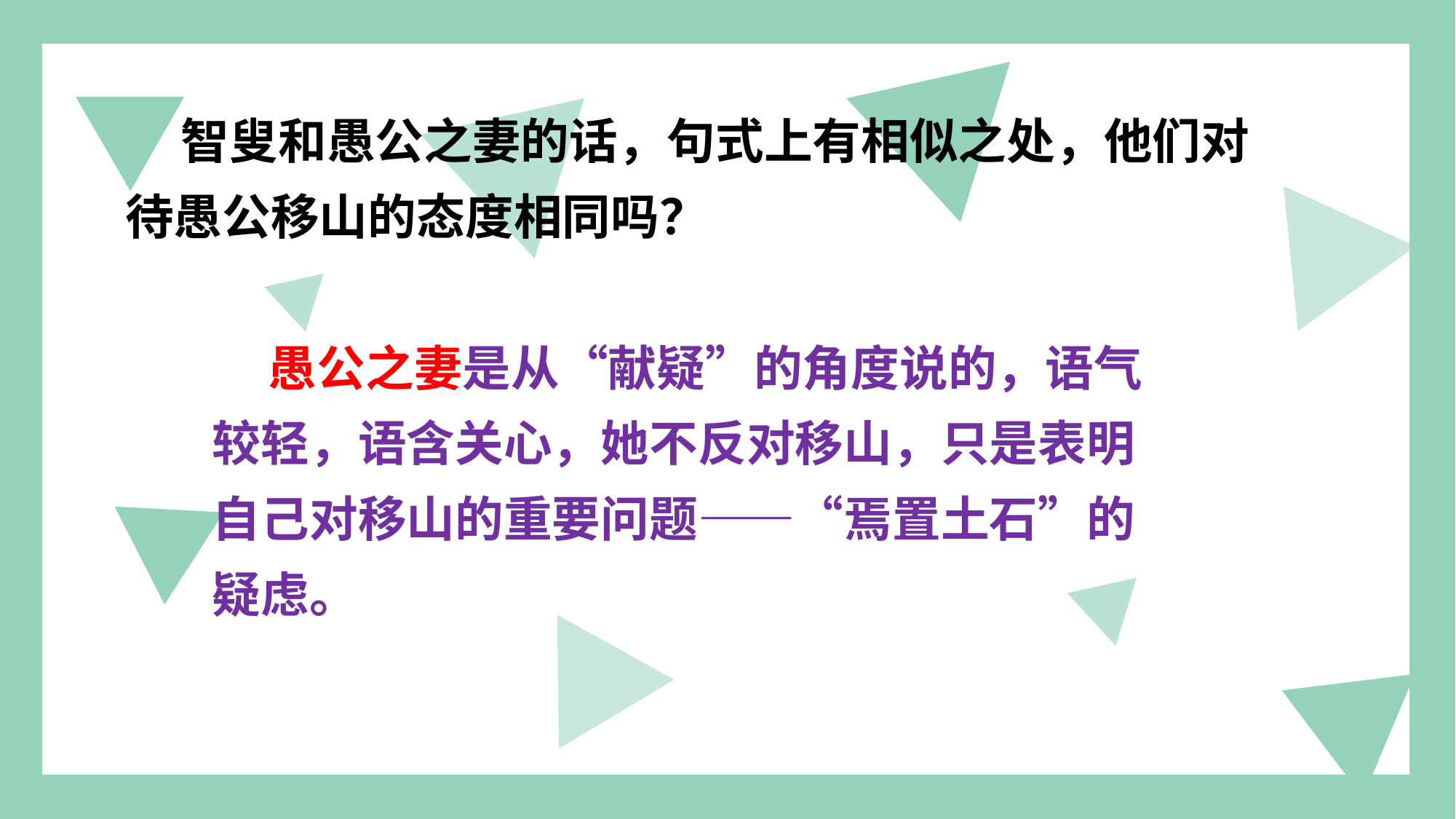

智叟和愚公之妻的话，句式上有相似之处，他们对待愚公移山的态度相同吗？

    愚公之妻是从“献疑”的角度说的，语气较轻，语含关心，她不反对移山，只是表明自己对移山的重要问题——“焉置土石”的疑虑。